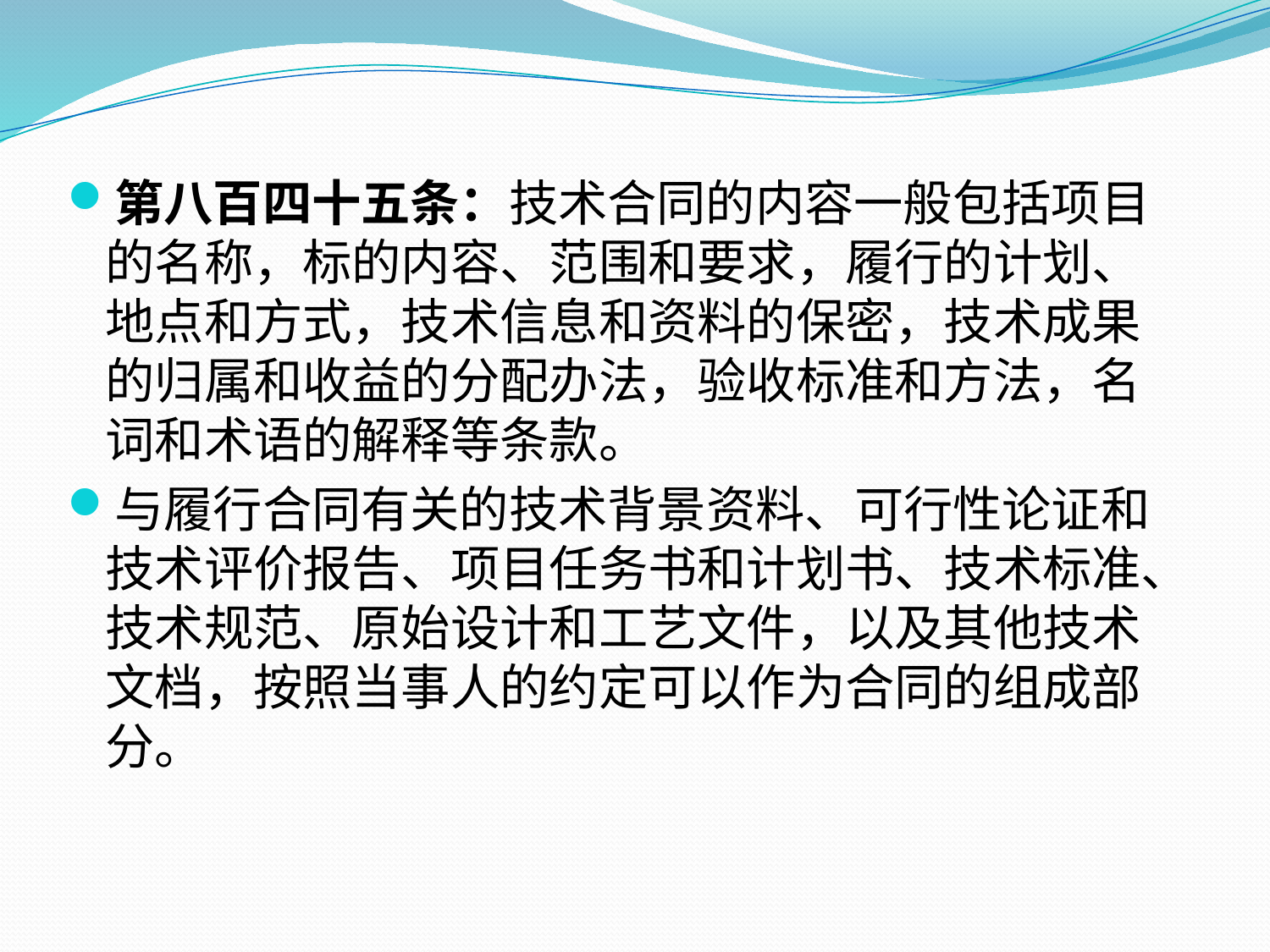

第八百四十五条：技术合同的内容一般包括项目的名称，标的内容、范围和要求，履行的计划、地点和方式，技术信息和资料的保密，技术成果的归属和收益的分配办法，验收标准和方法，名词和术语的解释等条款。
与履行合同有关的技术背景资料、可行性论证和技术评价报告、项目任务书和计划书、技术标准、技术规范、原始设计和工艺文件，以及其他技术文档，按照当事人的约定可以作为合同的组成部分。